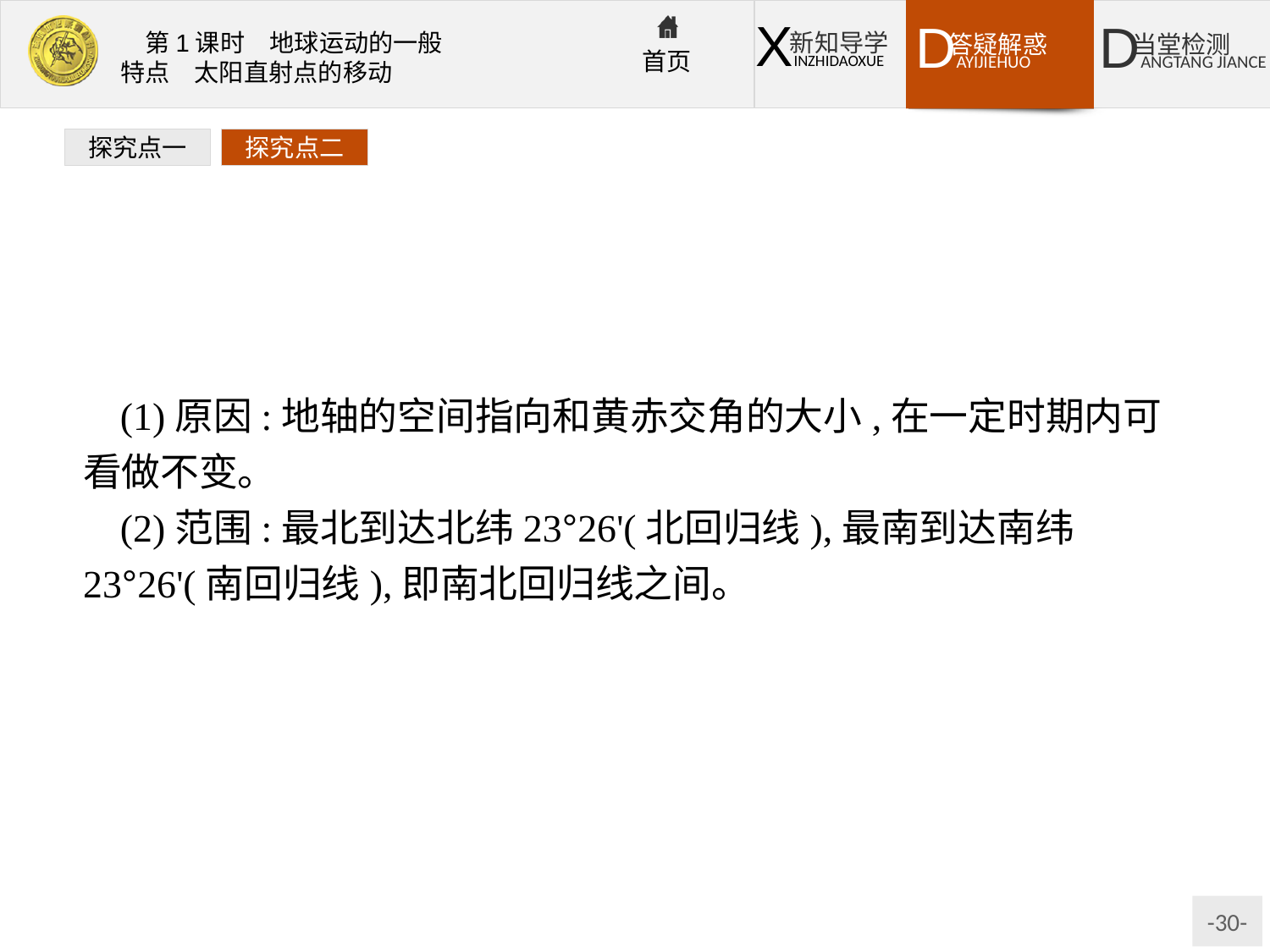

探究点一
探究点二
(1)原因:地轴的空间指向和黄赤交角的大小,在一定时期内可看做不变。
(2)范围:最北到达北纬23°26'(北回归线),最南到达南纬23°26'(南回归线),即南北回归线之间。